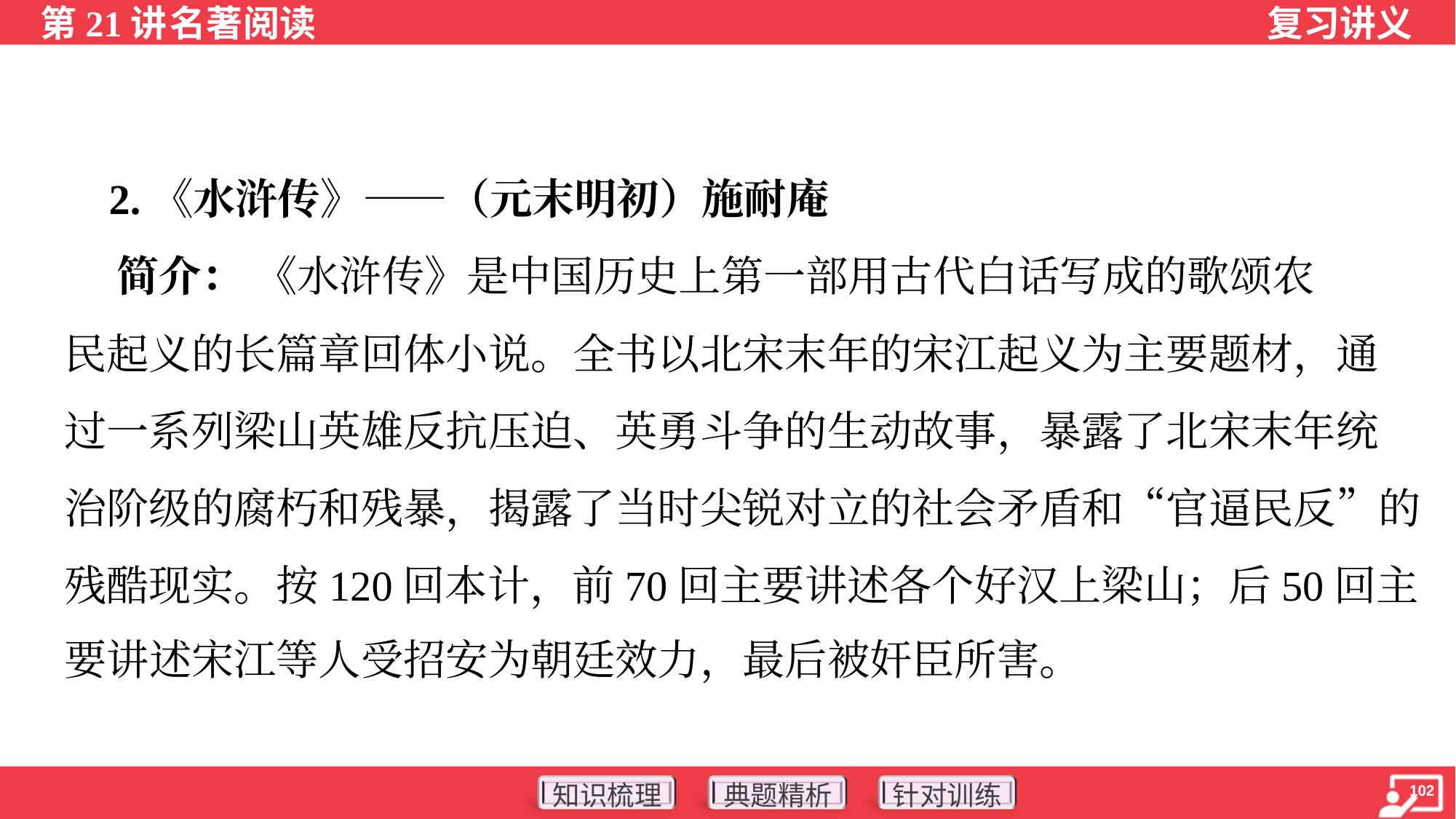

2.《水浒传》——（元末明初）施耐庵
    简介： 《水浒传》是中国历史上第一部用古代白话写成的歌颂农
民起义的长篇章回体小说。全书以北宋末年的宋江起义为主要题材，通
过一系列梁山英雄反抗压迫、英勇斗争的生动故事，暴露了北宋末年统
治阶级的腐朽和残暴，揭露了当时尖锐对立的社会矛盾和“官逼民反”的
残酷现实。按120回本计，前70回主要讲述各个好汉上梁山；后50回主
要讲述宋江等人受招安为朝廷效力，最后被奸臣所害。